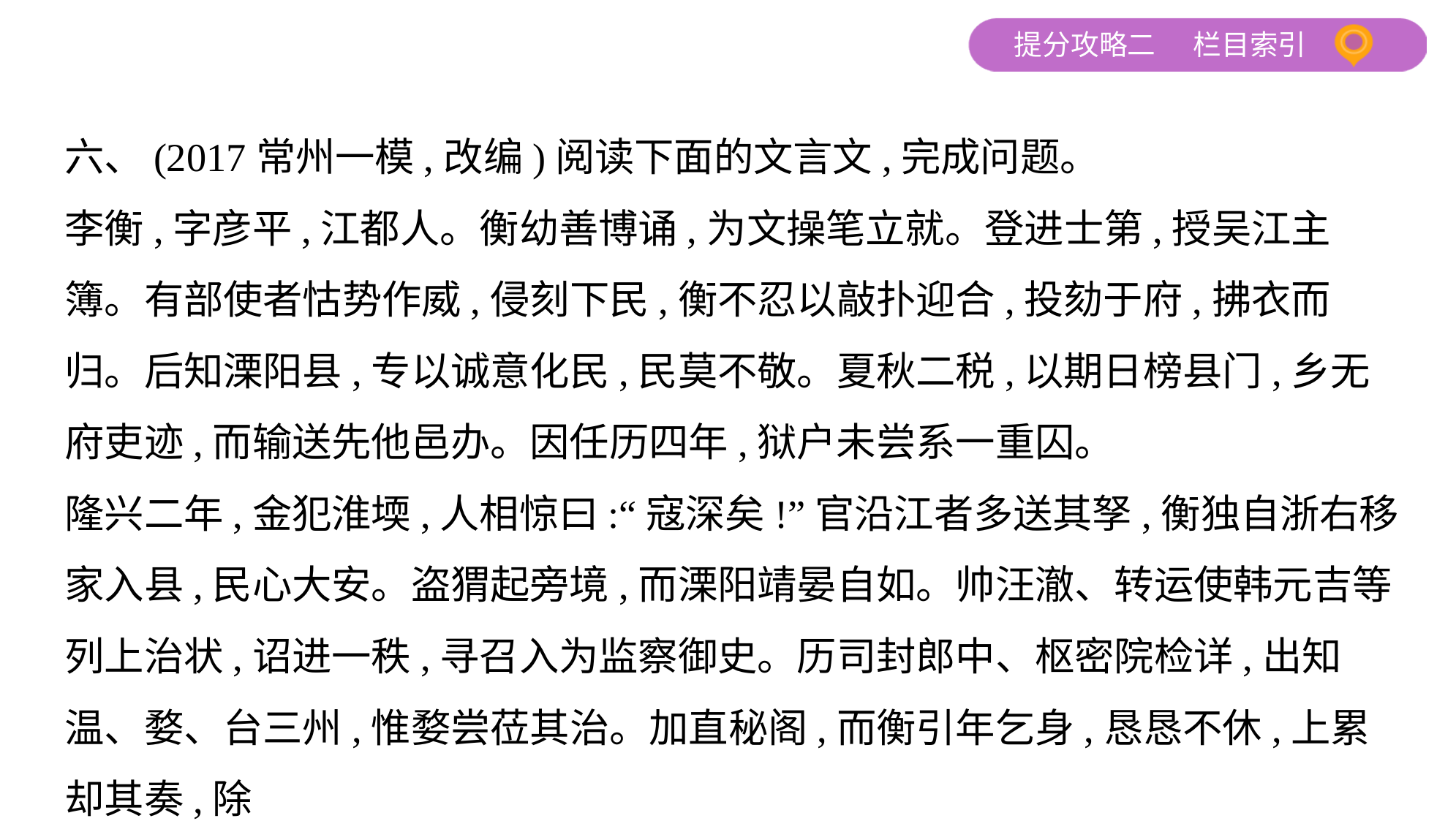

六、(2017常州一模,改编)阅读下面的文言文,完成问题。
李衡,字彦平,江都人。衡幼善博诵,为文操笔立就。登进士第,授吴江主簿。有部使者怙势作威,侵刻下民,衡不忍以敲扑迎合,投劾于府,拂衣而归。后知溧阳县,专以诚意化民,民莫不敬。夏秋二税,以期日榜县门,乡无府吏迹,而输送先他邑办。因任历四年,狱户未尝系一重囚。
隆兴二年,金犯淮堧,人相惊曰:“寇深矣!”官沿江者多送其孥,衡独自浙右移
家入县,民心大安。盗猬起旁境,而溧阳靖晏自如。帅汪澈、转运使韩元吉等
列上治状,诏进一秩,寻召入为监察御史。历司封郎中、枢密院检详,出知温、婺、台三州,惟婺尝莅其治。加直秘阁,而衡引年乞身,恳恳不休,上累却其奏,除